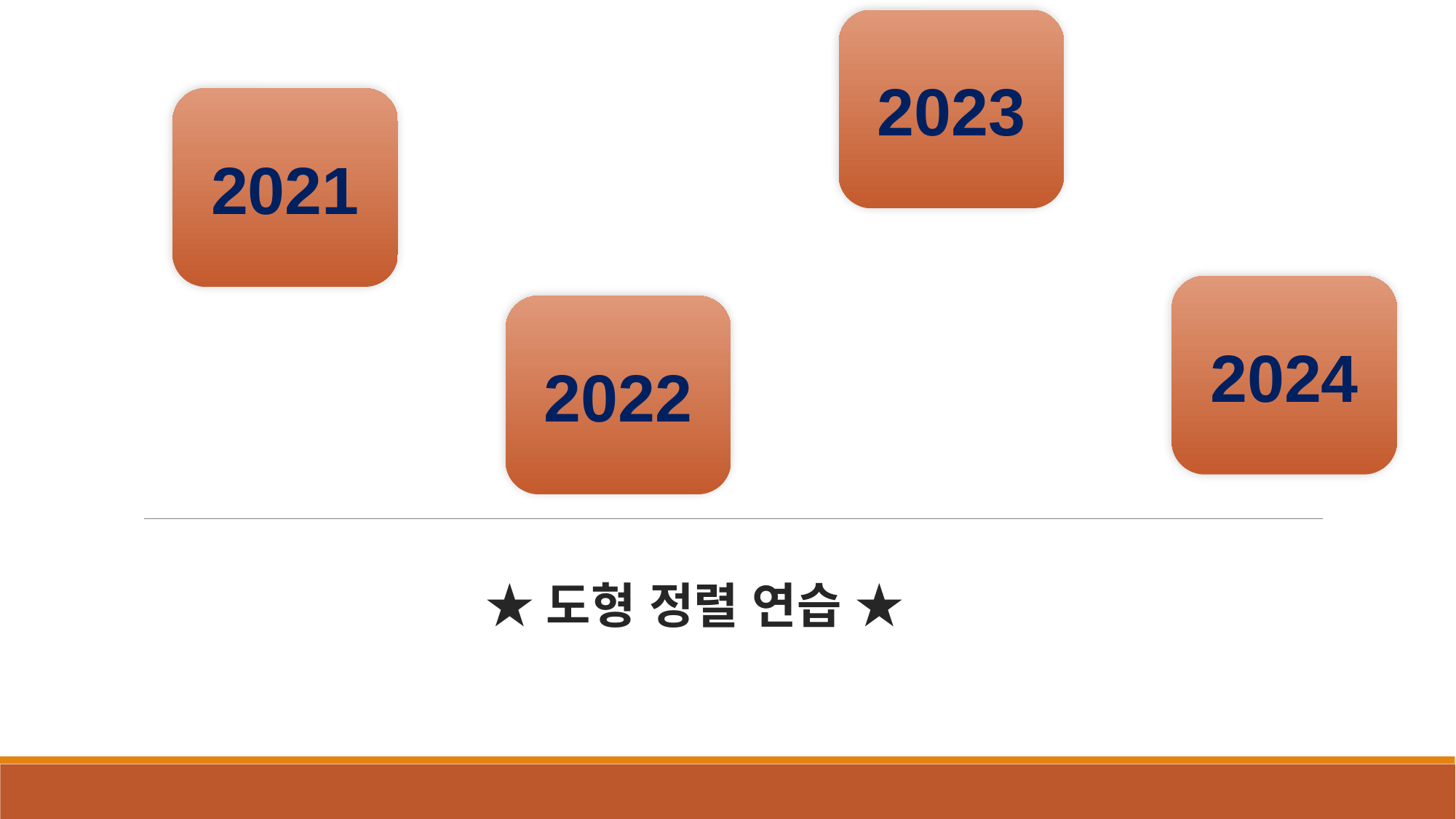

2023
2021
2024
2022
★도형 정렬 연습 ★